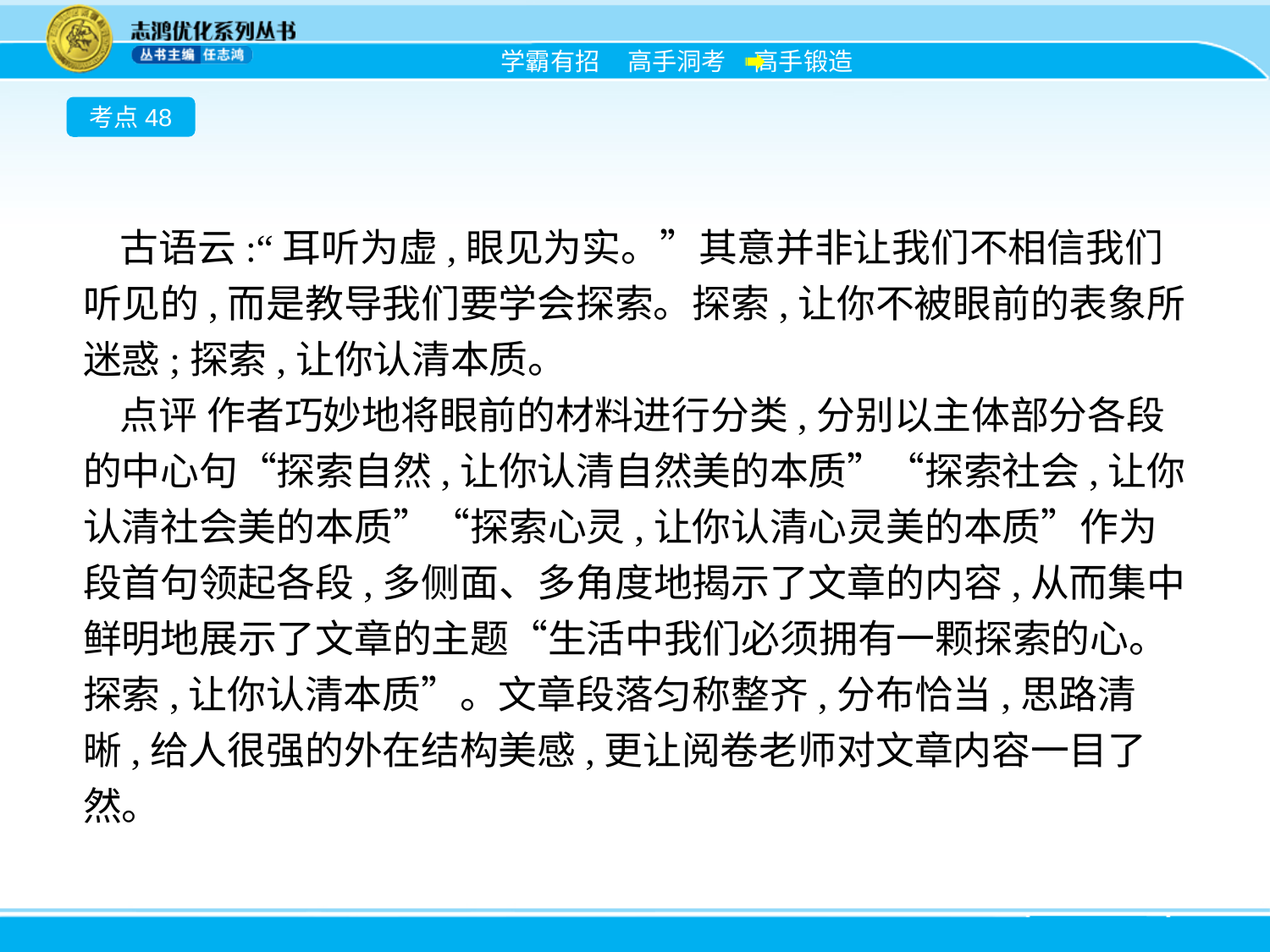

考点48
古语云:“耳听为虚,眼见为实。”其意并非让我们不相信我们听见的,而是教导我们要学会探索。探索,让你不被眼前的表象所迷惑;探索,让你认清本质。
点评 作者巧妙地将眼前的材料进行分类,分别以主体部分各段的中心句“探索自然,让你认清自然美的本质”“探索社会,让你认清社会美的本质”“探索心灵,让你认清心灵美的本质”作为段首句领起各段,多侧面、多角度地揭示了文章的内容,从而集中鲜明地展示了文章的主题“生活中我们必须拥有一颗探索的心。探索,让你认清本质”。文章段落匀称整齐,分布恰当,思路清晰,给人很强的外在结构美感,更让阅卷老师对文章内容一目了然。